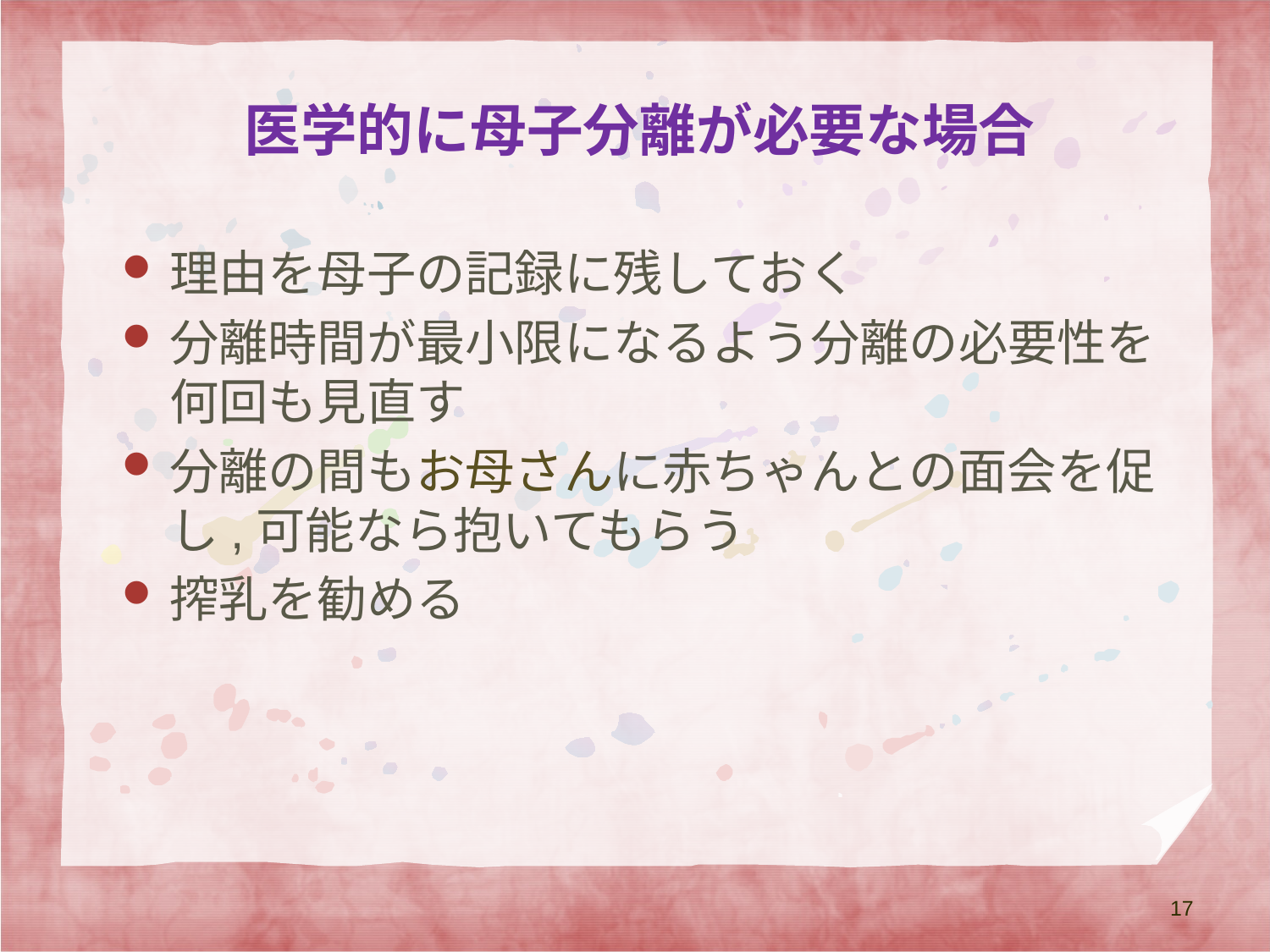

# 医学的に母子分離が必要な場合
理由を母子の記録に残しておく
分離時間が最小限になるよう分離の必要性を何回も見直す
分離の間もお母さんに赤ちゃんとの面会を促し,可能なら抱いてもらう
搾乳を勧める
17